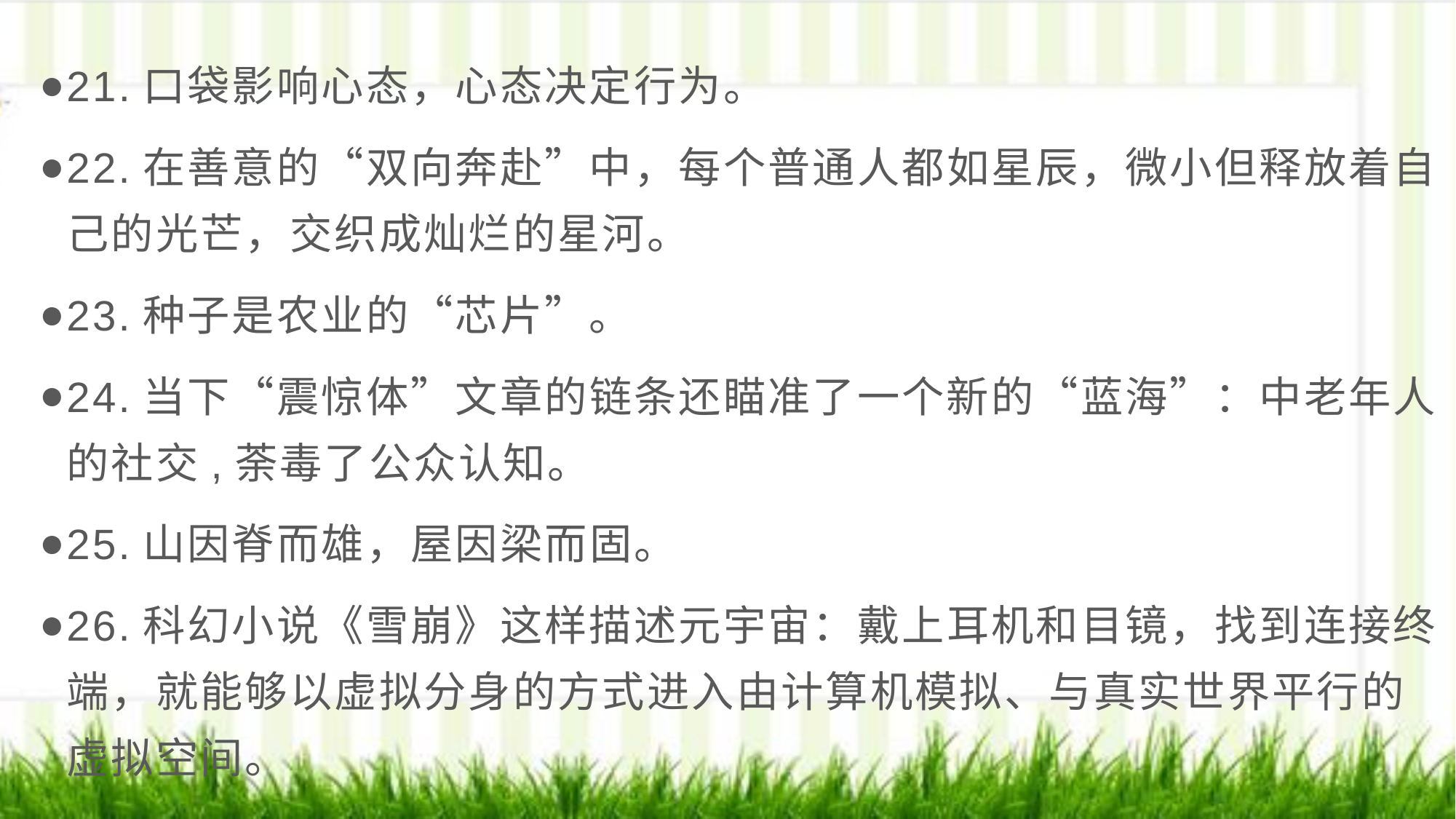

21.口袋影响心态，心态决定行为。
22.在善意的“双向奔赴”中，每个普通人都如星辰，微小但释放着自己的光芒，交织成灿烂的星河。
23.种子是农业的“芯片”。
24.当下“震惊体”文章的链条还瞄准了一个新的“蓝海”：中老年人的社交,荼毒了公众认知。
25.山因脊而雄，屋因梁而固。
26.科幻小说《雪崩》这样描述元宇宙：戴上耳机和目镜，找到连接终端，就能够以虚拟分身的方式进入由计算机模拟、与真实世界平行的虚拟空间。